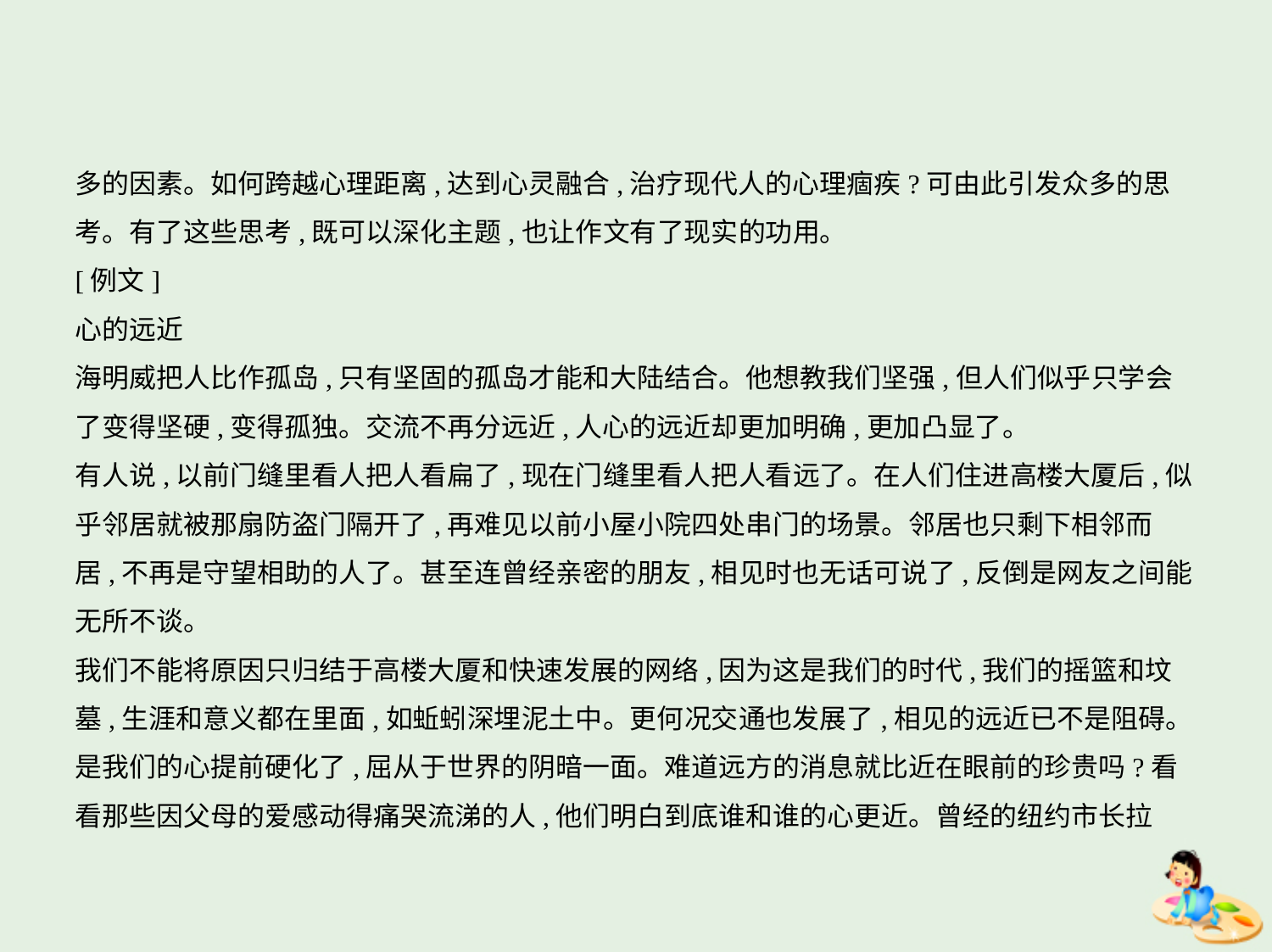

多的因素。如何跨越心理距离,达到心灵融合,治疗现代人的心理痼疾?可由此引发众多的思
考。有了这些思考,既可以深化主题,也让作文有了现实的功用。
[例文]
心的远近
海明威把人比作孤岛,只有坚固的孤岛才能和大陆结合。他想教我们坚强,但人们似乎只学会
了变得坚硬,变得孤独。交流不再分远近,人心的远近却更加明确,更加凸显了。
有人说,以前门缝里看人把人看扁了,现在门缝里看人把人看远了。在人们住进高楼大厦后,似
乎邻居就被那扇防盗门隔开了,再难见以前小屋小院四处串门的场景。邻居也只剩下相邻而
居,不再是守望相助的人了。甚至连曾经亲密的朋友,相见时也无话可说了,反倒是网友之间能
无所不谈。
我们不能将原因只归结于高楼大厦和快速发展的网络,因为这是我们的时代,我们的摇篮和坟
墓,生涯和意义都在里面,如蚯蚓深埋泥土中。更何况交通也发展了,相见的远近已不是阻碍。
是我们的心提前硬化了,屈从于世界的阴暗一面。难道远方的消息就比近在眼前的珍贵吗?看
看那些因父母的爱感动得痛哭流涕的人,他们明白到底谁和谁的心更近。曾经的纽约市长拉